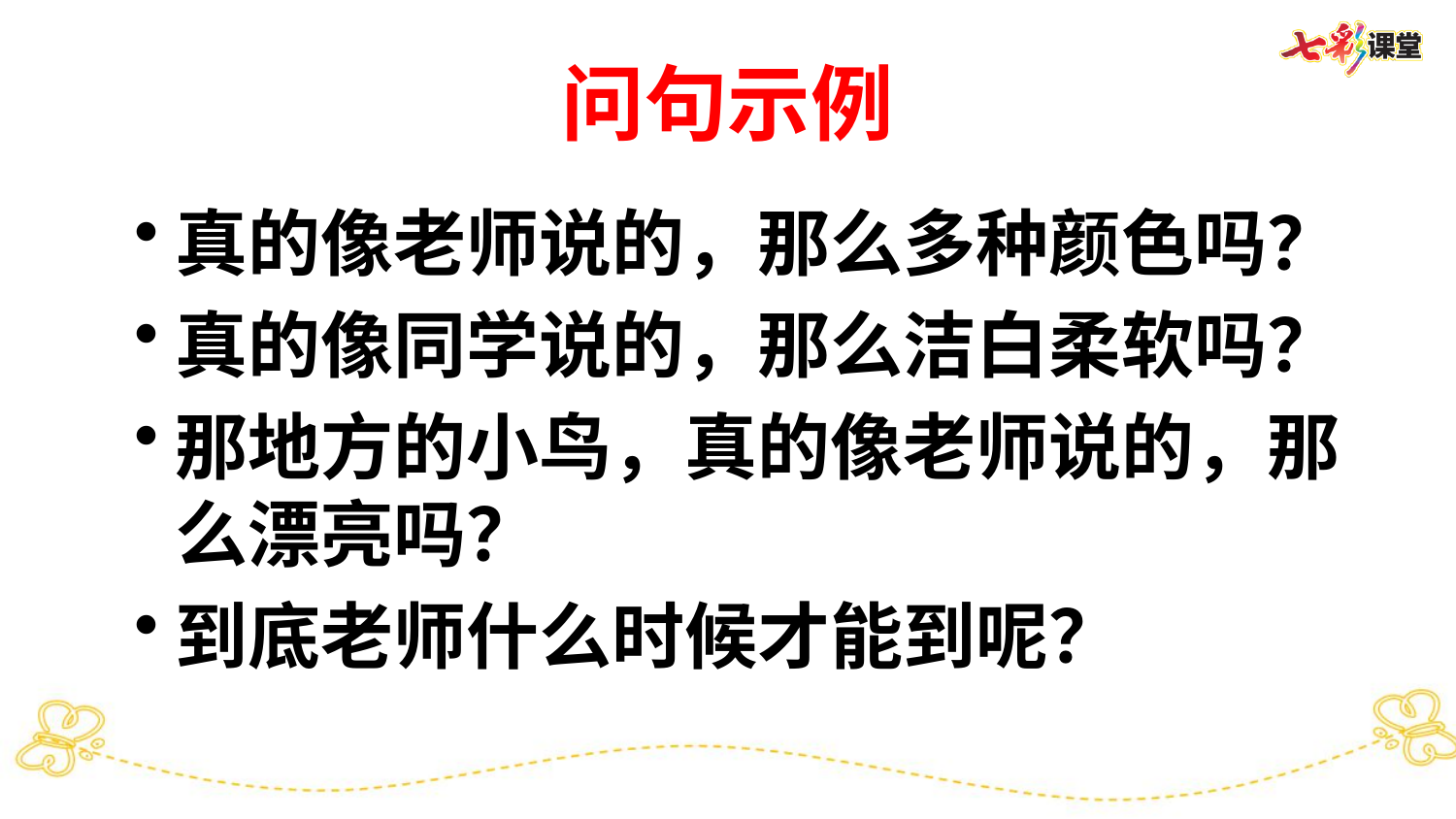

# 问句示例
真的像老师说的，那么多种颜色吗？
真的像同学说的，那么洁白柔软吗？
那地方的小鸟，真的像老师说的，那么漂亮吗？
到底老师什么时候才能到呢？